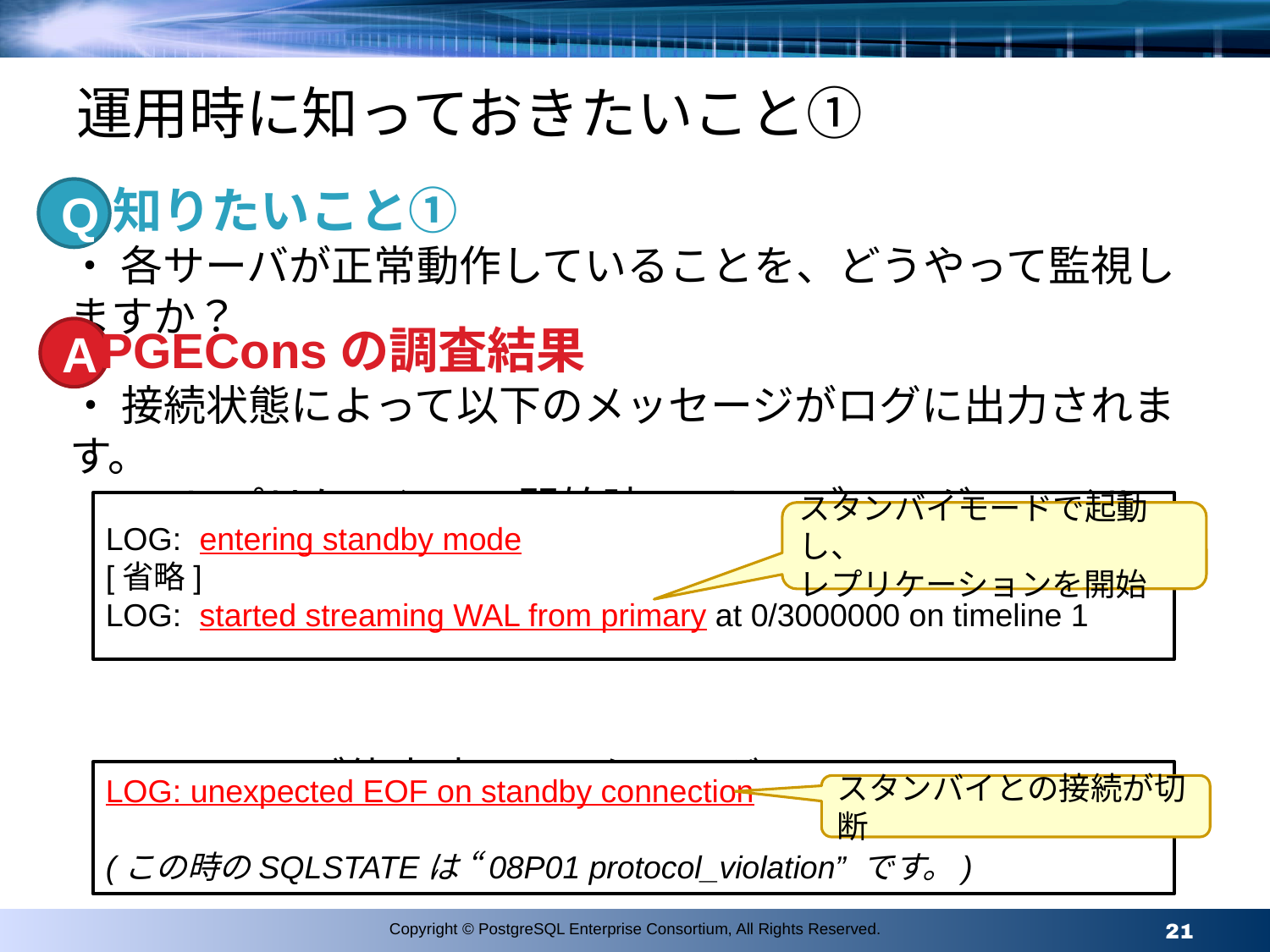

# 運用時に知っておきたいこと①
知りたいこと①
Q
・ 各サーバが正常動作していることを、どうやって監視しますか？
PGEConsの調査結果
A
・ 接続状態によって以下のメッセージがログに出力されます。
　a. レプリケーション開始時(スレーブのログファイル)

　b. スレーブ停止時(マスタのログファイル)
LOG:  entering standby mode
[省略]
LOG:  started streaming WAL from primary at 0/3000000 on timeline 1
スタンバイモードで起動し、
レプリケーションを開始
LOG: unexpected EOF on standby connection

(この時のSQLSTATEは “08P01 protocol_violation” です。)
スタンバイとの接続が切断
21